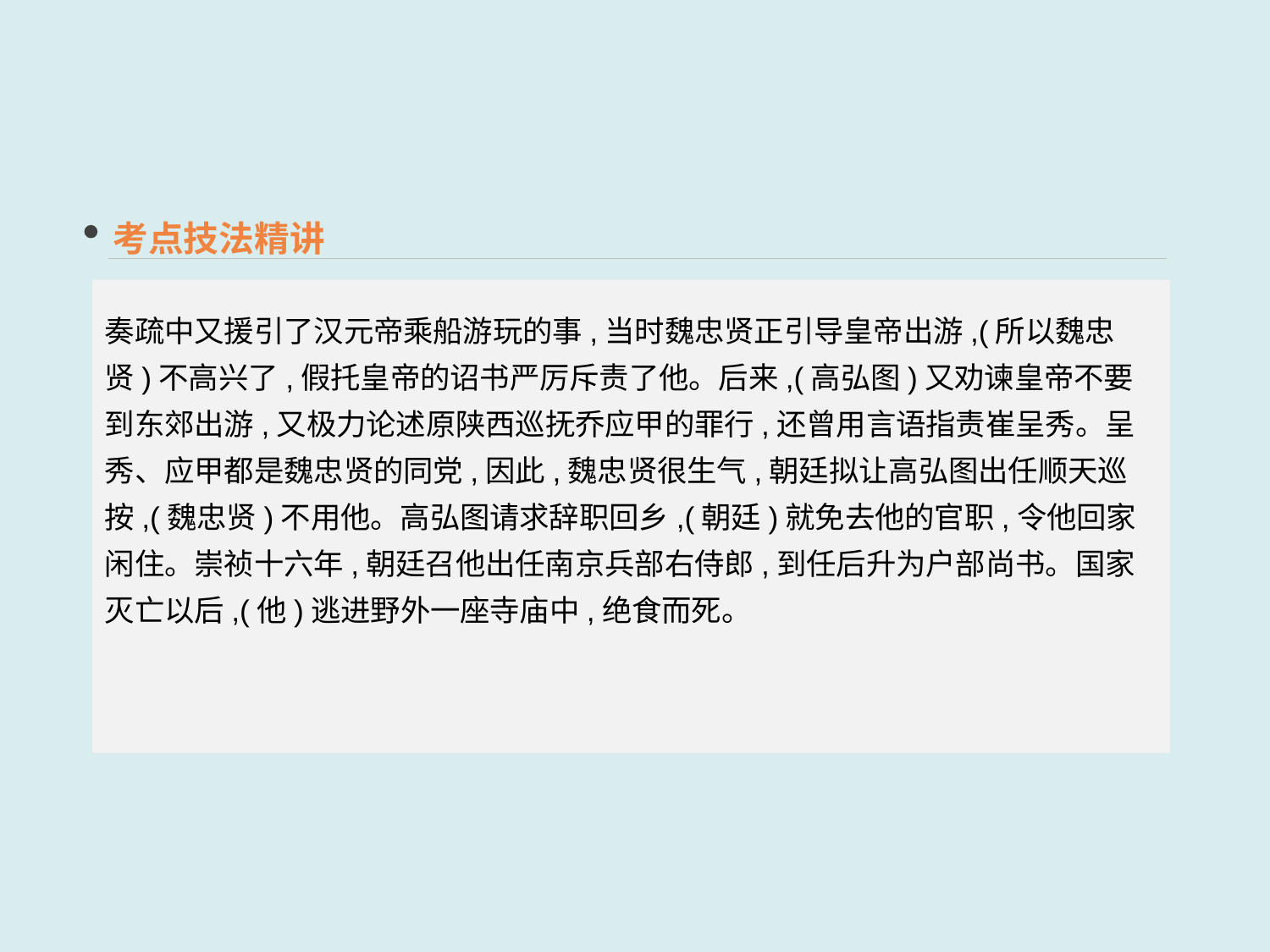

考点技法精讲

奏疏中又援引了汉元帝乘船游玩的事,当时魏忠贤正引导皇帝出游,(所以魏忠贤)不高兴了,假托皇帝的诏书严厉斥责了他。后来,(高弘图)又劝谏皇帝不要到东郊出游,又极力论述原陕西巡抚乔应甲的罪行,还曾用言语指责崔呈秀。呈秀、应甲都是魏忠贤的同党,因此,魏忠贤很生气,朝廷拟让高弘图出任顺天巡按,(魏忠贤)不用他。高弘图请求辞职回乡,(朝廷)就免去他的官职,令他回家闲住。崇祯十六年,朝廷召他出任南京兵部右侍郎,到任后升为户部尚书。国家灭亡以后,(他)逃进野外一座寺庙中,绝食而死。